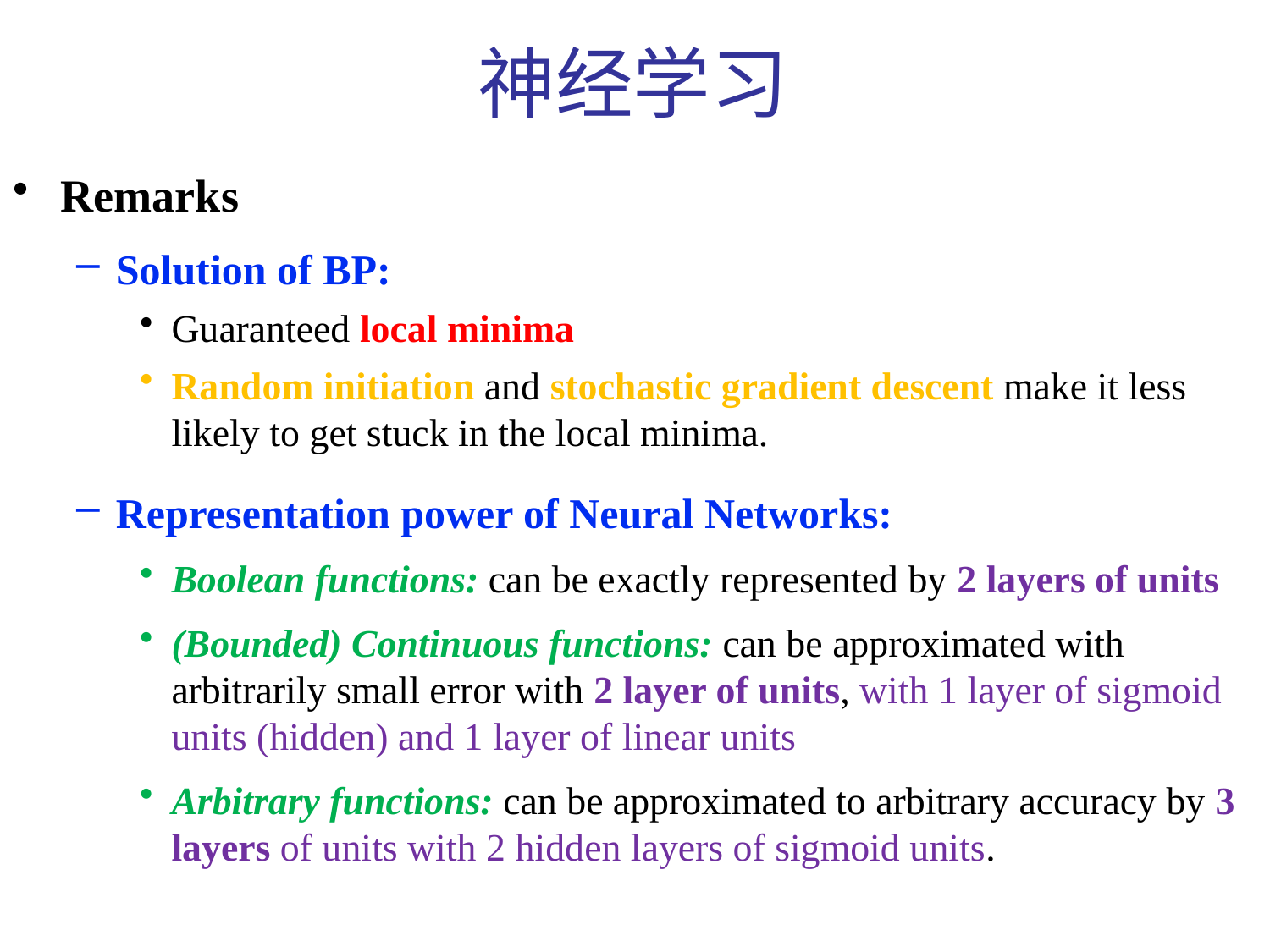

神经学习
Remarks
Solution of BP:
Guaranteed local minima
Random initiation and stochastic gradient descent make it less likely to get stuck in the local minima.
Representation power of Neural Networks:
Boolean functions: can be exactly represented by 2 layers of units
(Bounded) Continuous functions: can be approximated with arbitrarily small error with 2 layer of units, with 1 layer of sigmoid units (hidden) and 1 layer of linear units
Arbitrary functions: can be approximated to arbitrary accuracy by 3 layers of units with 2 hidden layers of sigmoid units.